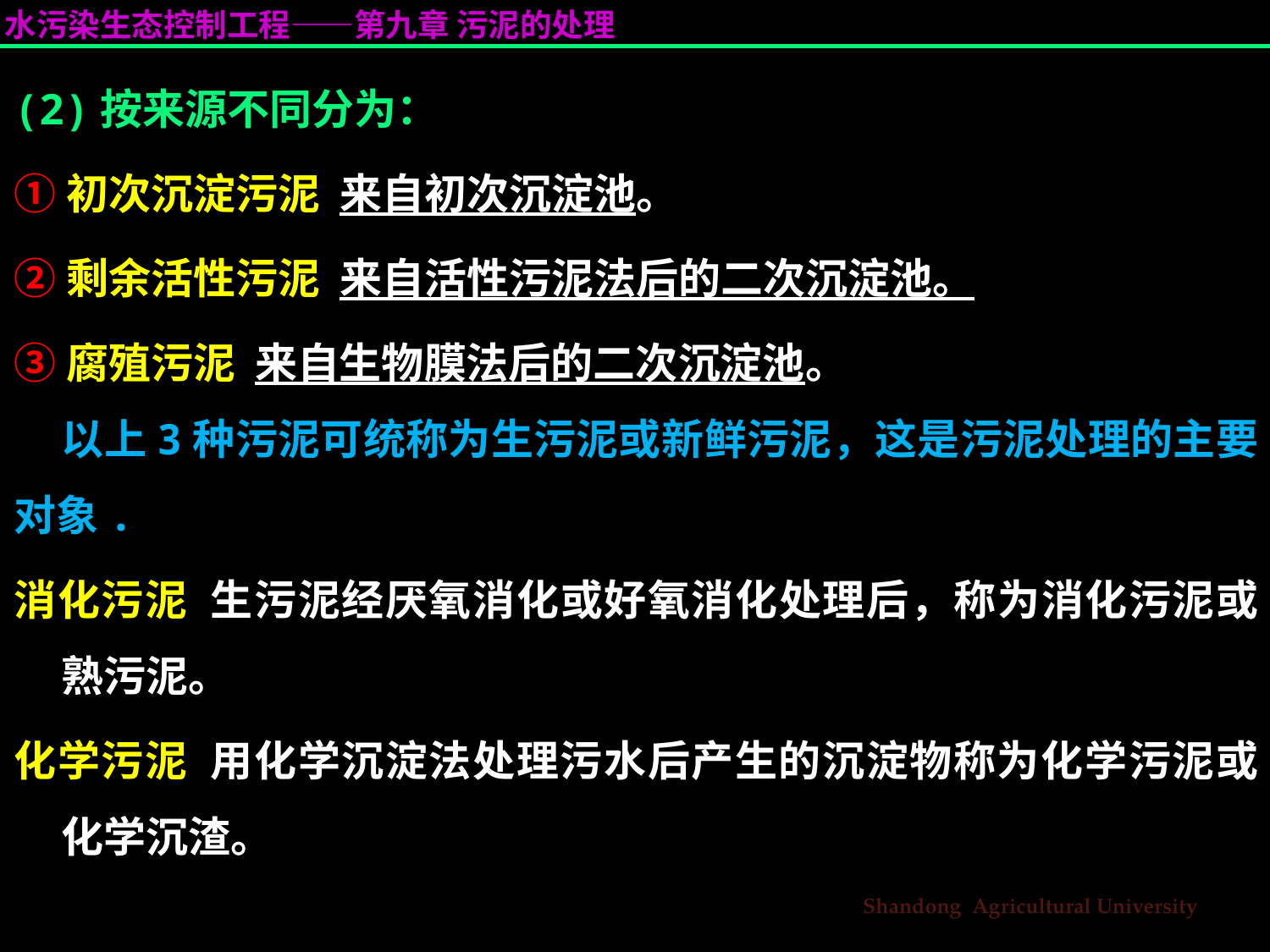

(2)按来源不同分为：
①初次沉淀污泥  来自初次沉淀池。
②剩余活性污泥  来自活性污泥法后的二次沉淀池。
③腐殖污泥  来自生物膜法后的二次沉淀池。
以上3种污泥可统称为生污泥或新鲜污泥，这是污泥处理的主要对象.
消化污泥  生污泥经厌氧消化或好氧消化处理后，称为消化污泥或熟污泥。
化学污泥  用化学沉淀法处理污水后产生的沉淀物称为化学污泥或化学沉渣。